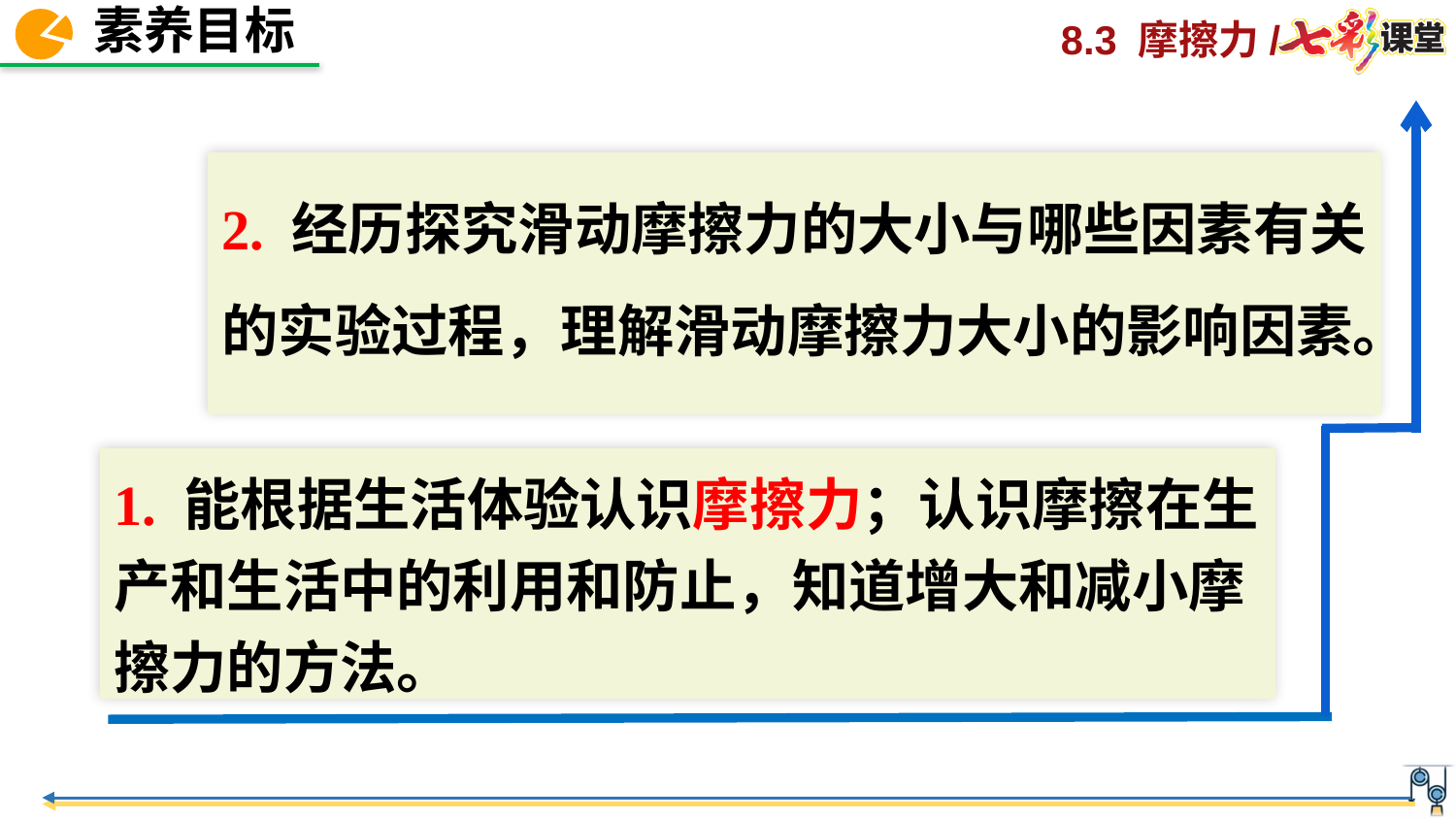

2. 经历探究滑动摩擦力的大小与哪些因素有关的实验过程，理解滑动摩擦力大小的影响因素。

1. 能根据生活体验认识摩擦力；认识摩擦在生产和生活中的利用和防止，知道增大和减小摩擦力的方法。